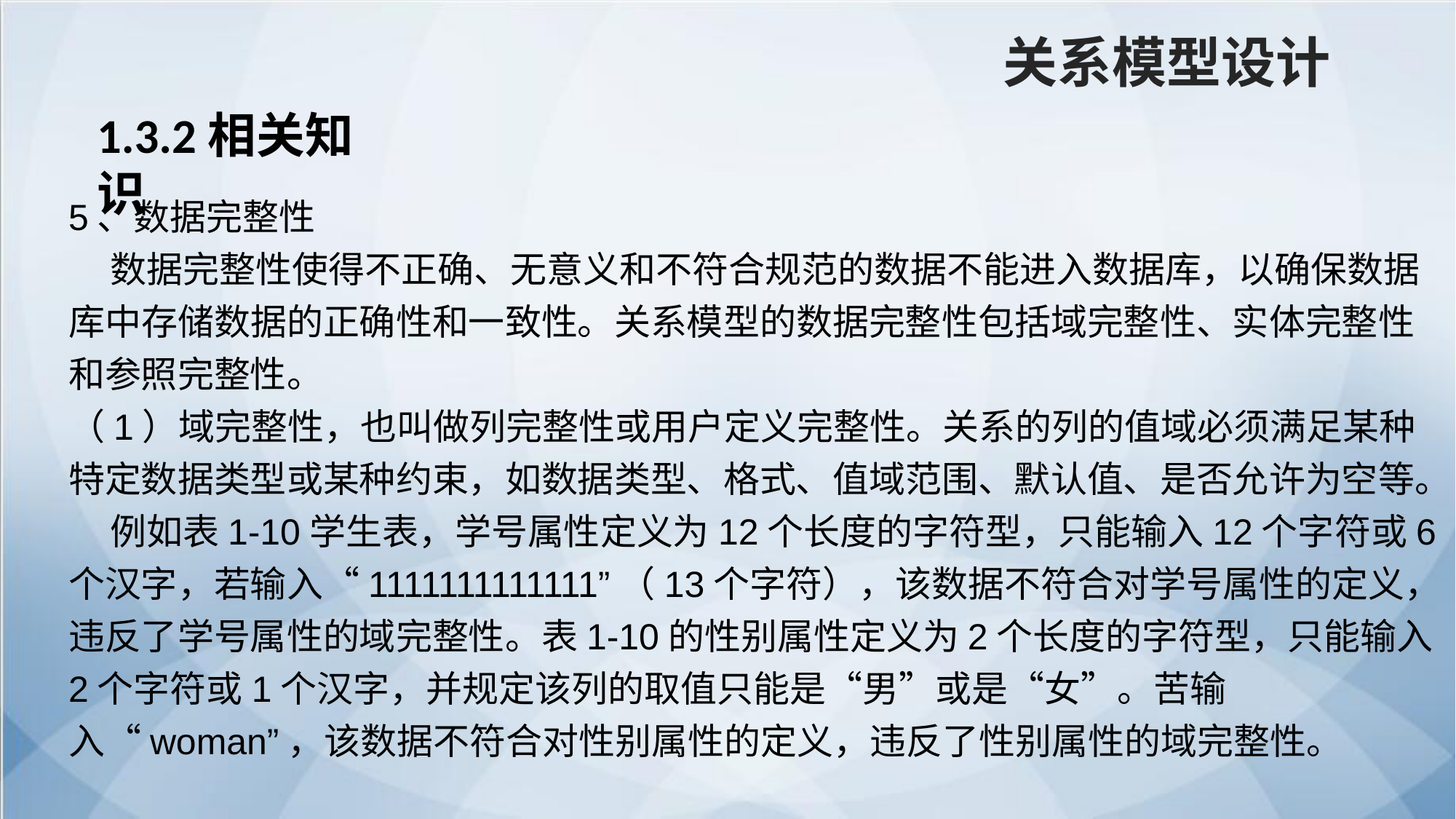

关系模型设计
1.3.2相关知识
5、数据完整性
    数据完整性使得不正确、无意义和不符合规范的数据不能进入数据库，以确保数据库中存储数据的正确性和一致性。关系模型的数据完整性包括域完整性、实体完整性和参照完整性。
（1）域完整性，也叫做列完整性或用户定义完整性。关系的列的值域必须满足某种特定数据类型或某种约束，如数据类型、格式、值域范围、默认值、是否允许为空等。
    例如表1-10学生表，学号属性定义为12个长度的字符型，只能输入12个字符或6个汉字，若输入“1111111111111”（13个字符），该数据不符合对学号属性的定义，违反了学号属性的域完整性。表1-10的性别属性定义为2个长度的字符型，只能输入2个字符或1个汉字，并规定该列的取值只能是“男”或是“女”。苦输入“woman”，该数据不符合对性别属性的定义，违反了性别属性的域完整性。